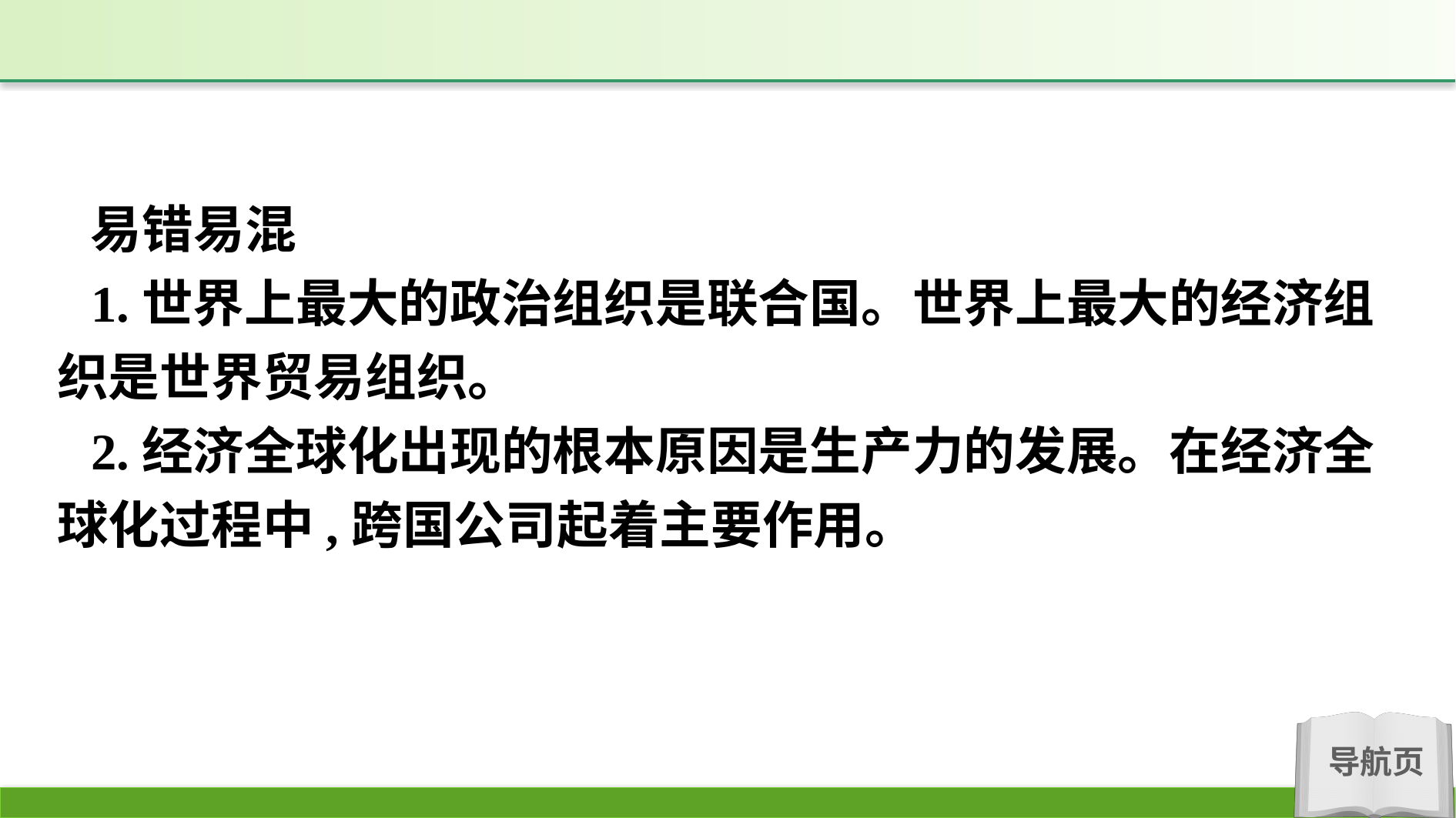

易错易混
1.世界上最大的政治组织是联合国。世界上最大的经济组织是世界贸易组织。
2.经济全球化出现的根本原因是生产力的发展。在经济全球化过程中,跨国公司起着主要作用。